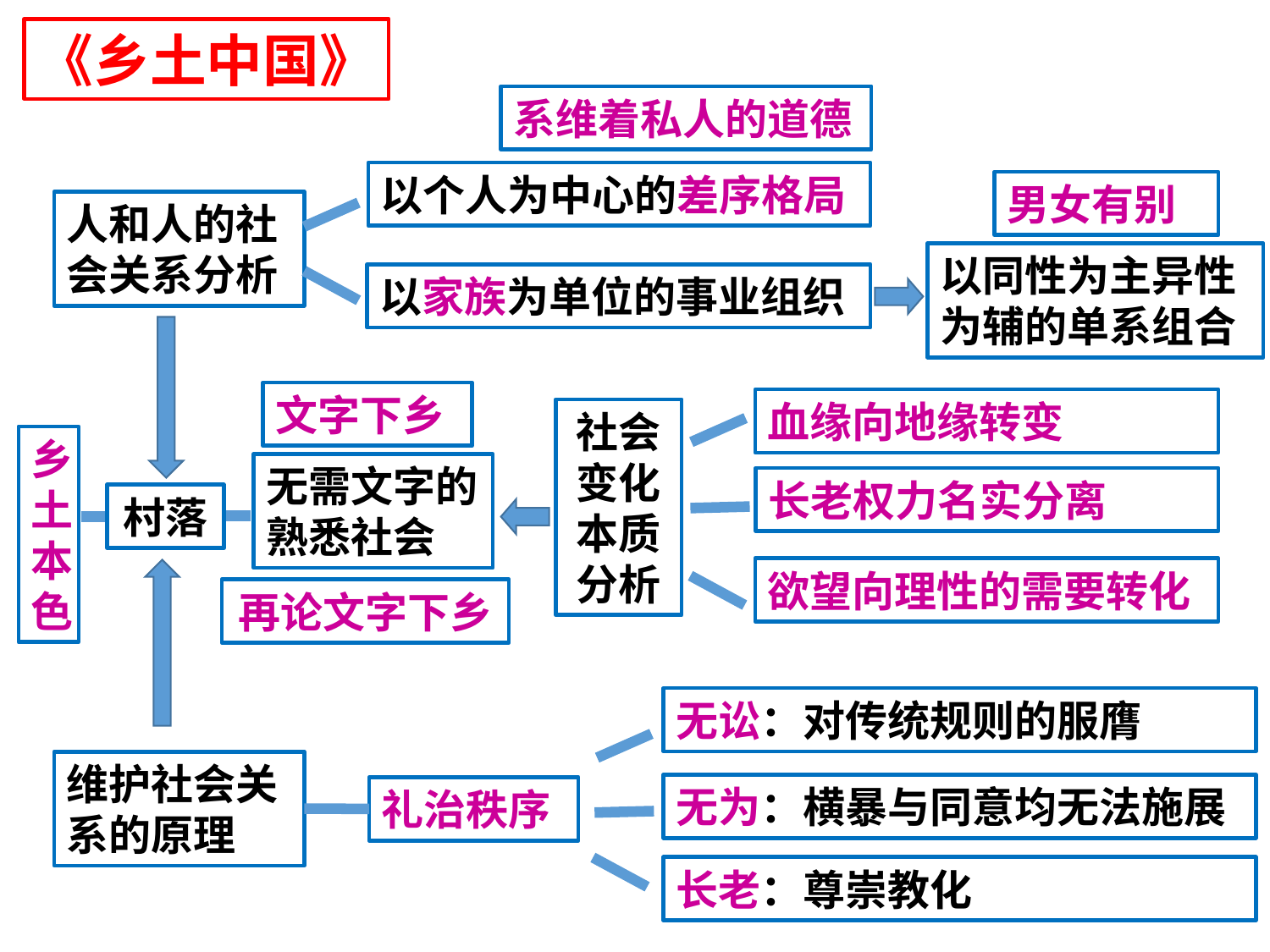

《乡土中国》
系维着私人的道德
以个人为中心的差序格局
男女有别
人和人的社会关系分析
以同性为主异性为辅的单系组合
以家族为单位的事业组织

文字下乡
血缘向地缘转变
社会变化本质分析
乡土本色
无需文字的熟悉社会
长老权力名实分离
村落

欲望向理性的需要转化

再论文字下乡
无讼：对传统规则的服膺
维护社会关系的原理
无为：横暴与同意均无法施展
礼治秩序
长老：尊崇教化